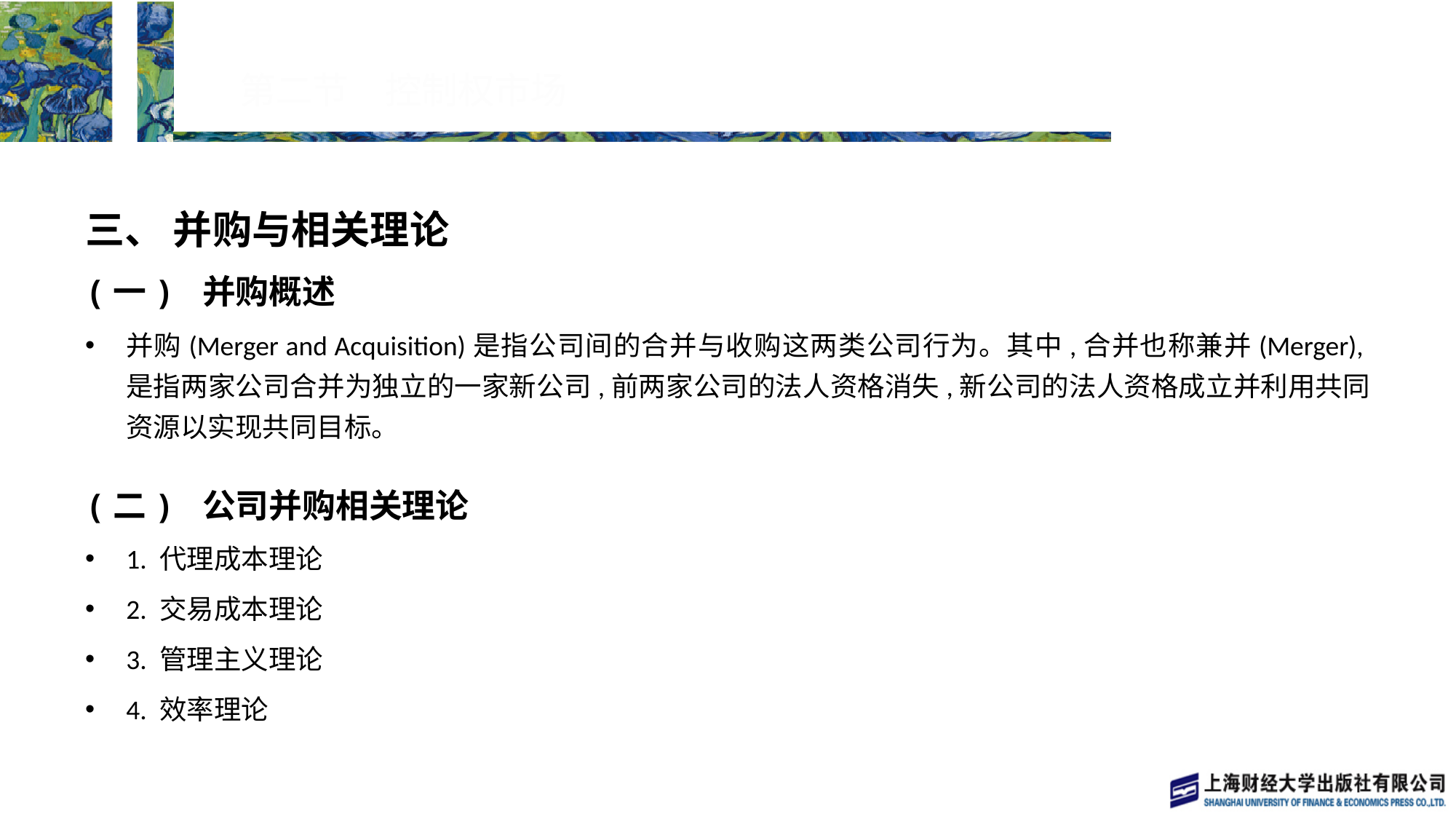

# 第二节　控制权市场
三、 并购与相关理论
(一) 并购概述
并购(Merger and Acquisition)是指公司间的合并与收购这两类公司行为。其中,合并也称兼并(Merger),是指两家公司合并为独立的一家新公司,前两家公司的法人资格消失,新公司的法人资格成立并利用共同资源以实现共同目标。
(二) 公司并购相关理论
1. 代理成本理论
2. 交易成本理论
3. 管理主义理论
4. 效率理论